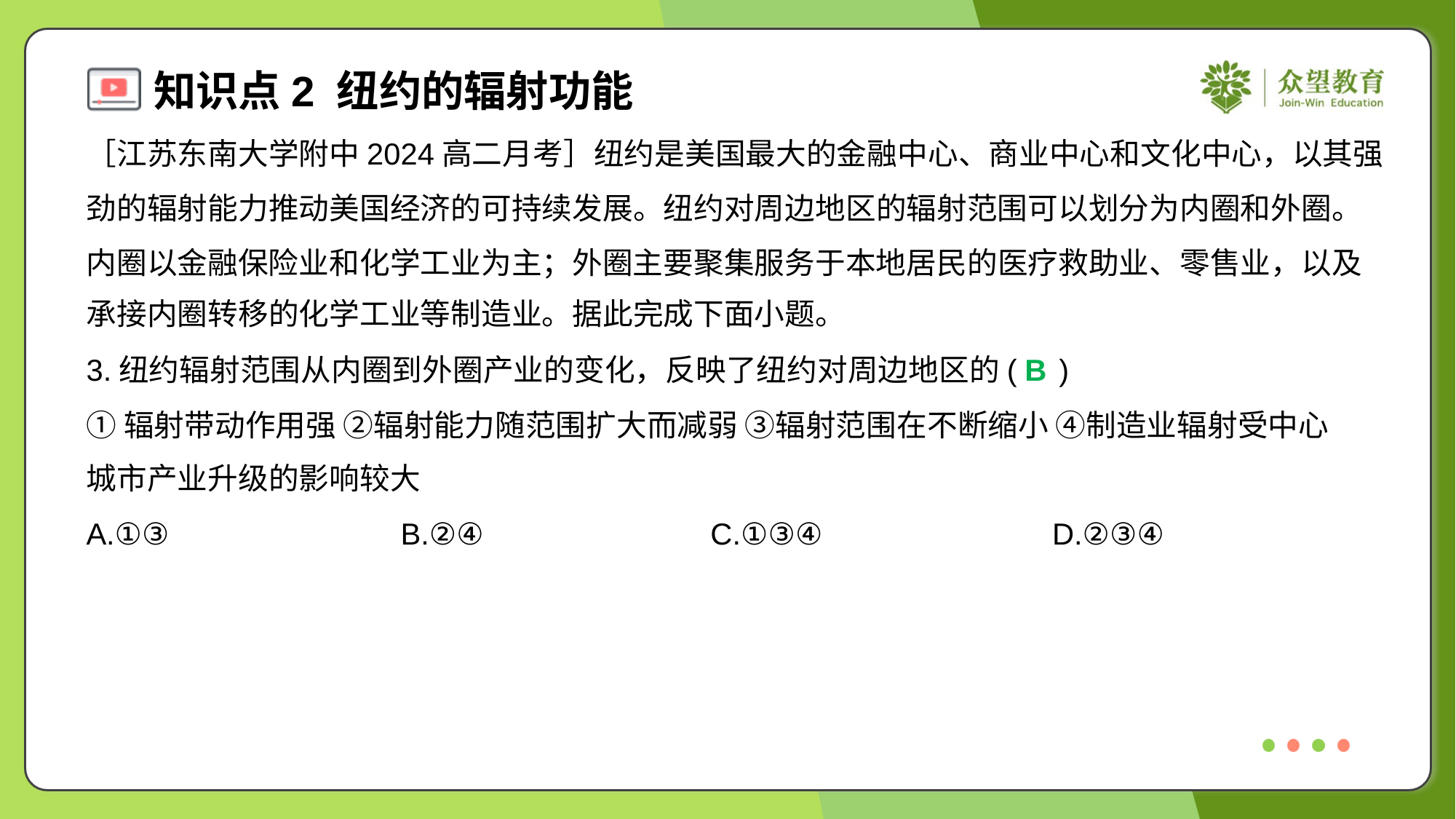

［江苏东南大学附中2024高二月考］纽约是美国最大的金融中心、商业中心和文化中心，以其强
劲的辐射能力推动美国经济的可持续发展。纽约对周边地区的辐射范围可以划分为内圈和外圈。
内圈以金融保险业和化学工业为主；外圈主要聚集服务于本地居民的医疗救助业、零售业，以及
承接内圈转移的化学工业等制造业。据此完成下面小题。
3.纽约辐射范围从内圈到外圈产业的变化，反映了纽约对周边地区的(     )
B
①辐射带动作用强 ②辐射能力随范围扩大而减弱 ③辐射范围在不断缩小 ④制造业辐射受中心
城市产业升级的影响较大
A.①③	B.②④	C.①③④	D.②③④